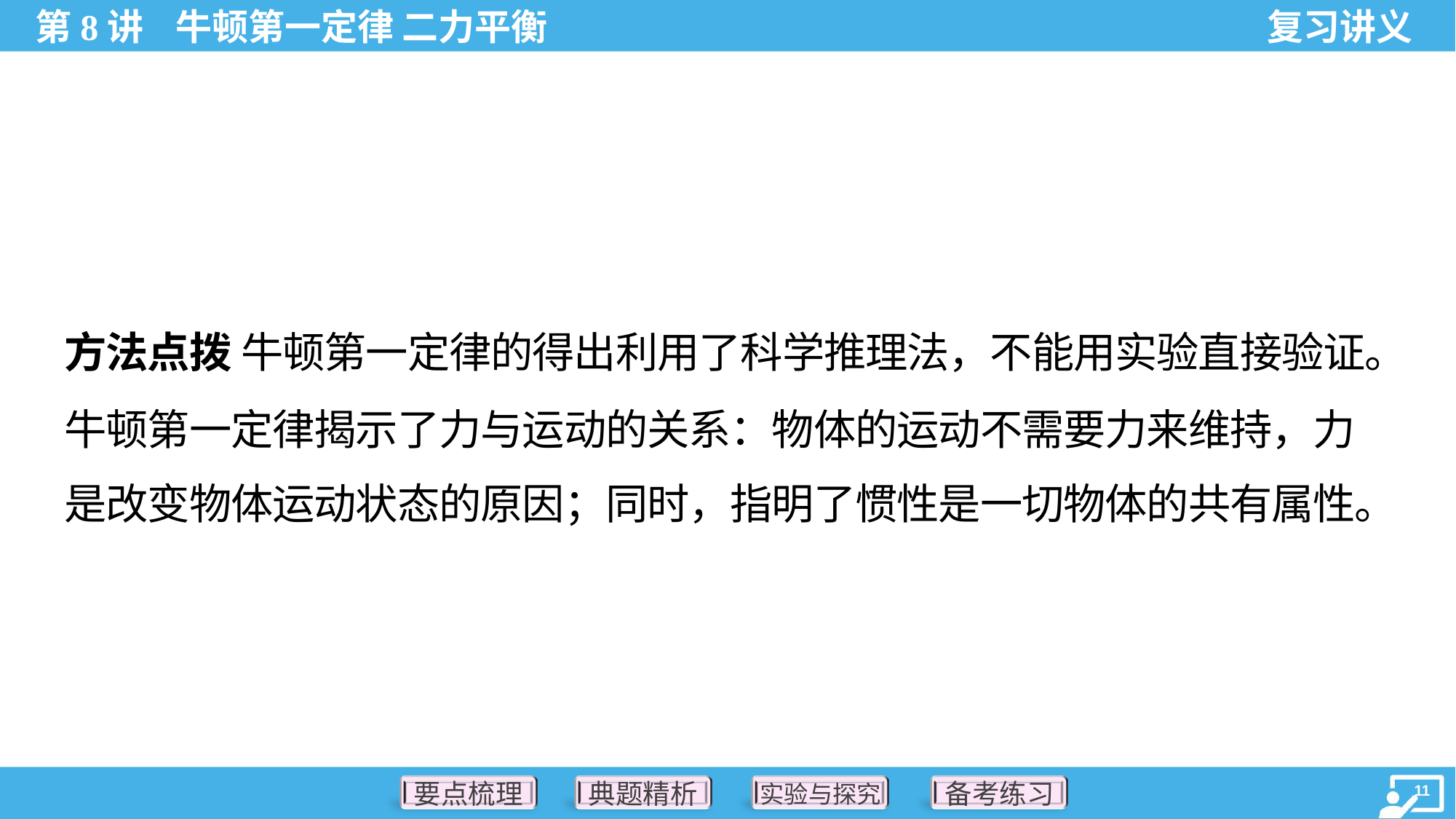

方法点拨 牛顿第一定律的得出利用了科学推理法，不能用实验直接验证。
牛顿第一定律揭示了力与运动的关系：物体的运动不需要力来维持，力
是改变物体运动状态的原因；同时，指明了惯性是一切物体的共有属性。